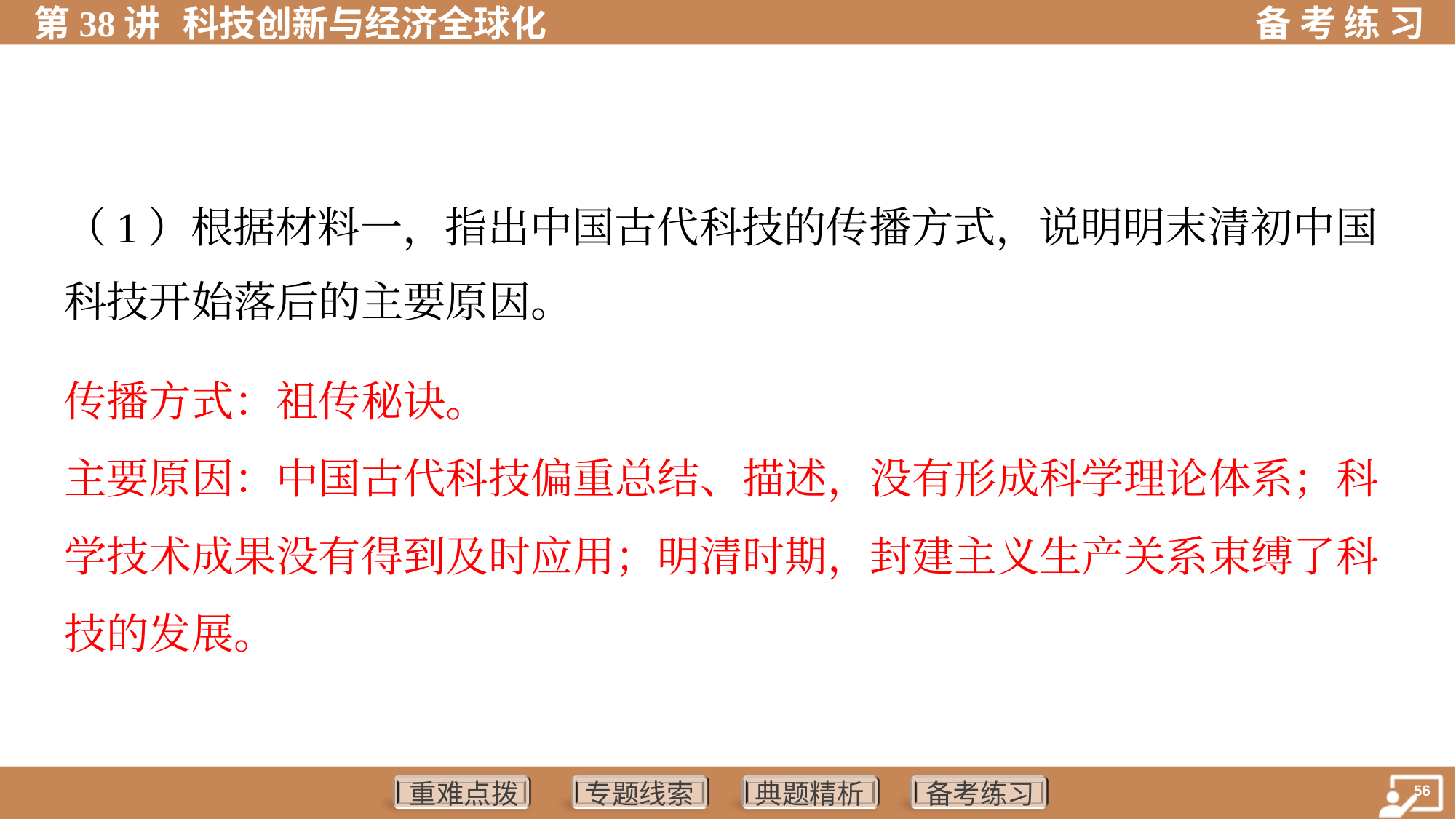

（1）根据材料一，指出中国古代科技的传播方式，说明明末清初中国
科技开始落后的主要原因。
传播方式：祖传秘诀。
主要原因：中国古代科技偏重总结、描述，没有形成科学理论体系；科
学技术成果没有得到及时应用；明清时期，封建主义生产关系束缚了科
技的发展。